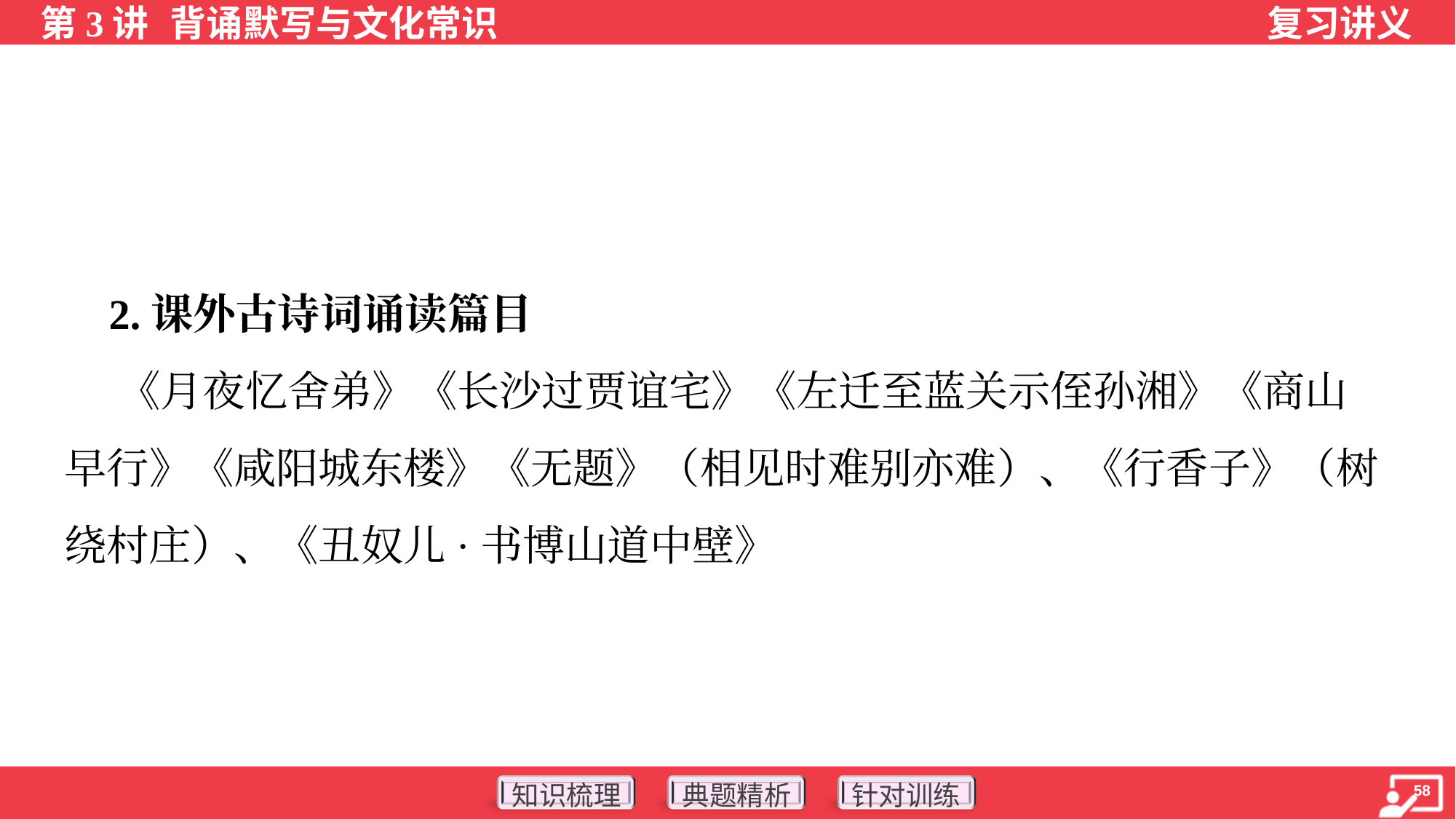

2.课外古诗词诵读篇目
    《月夜忆舍弟》《长沙过贾谊宅》《左迁至蓝关示侄孙湘》《商山
早行》《咸阳城东楼》《无题》（相见时难别亦难）、《行香子》（树
绕村庄）、《丑奴儿·书博山道中壁》